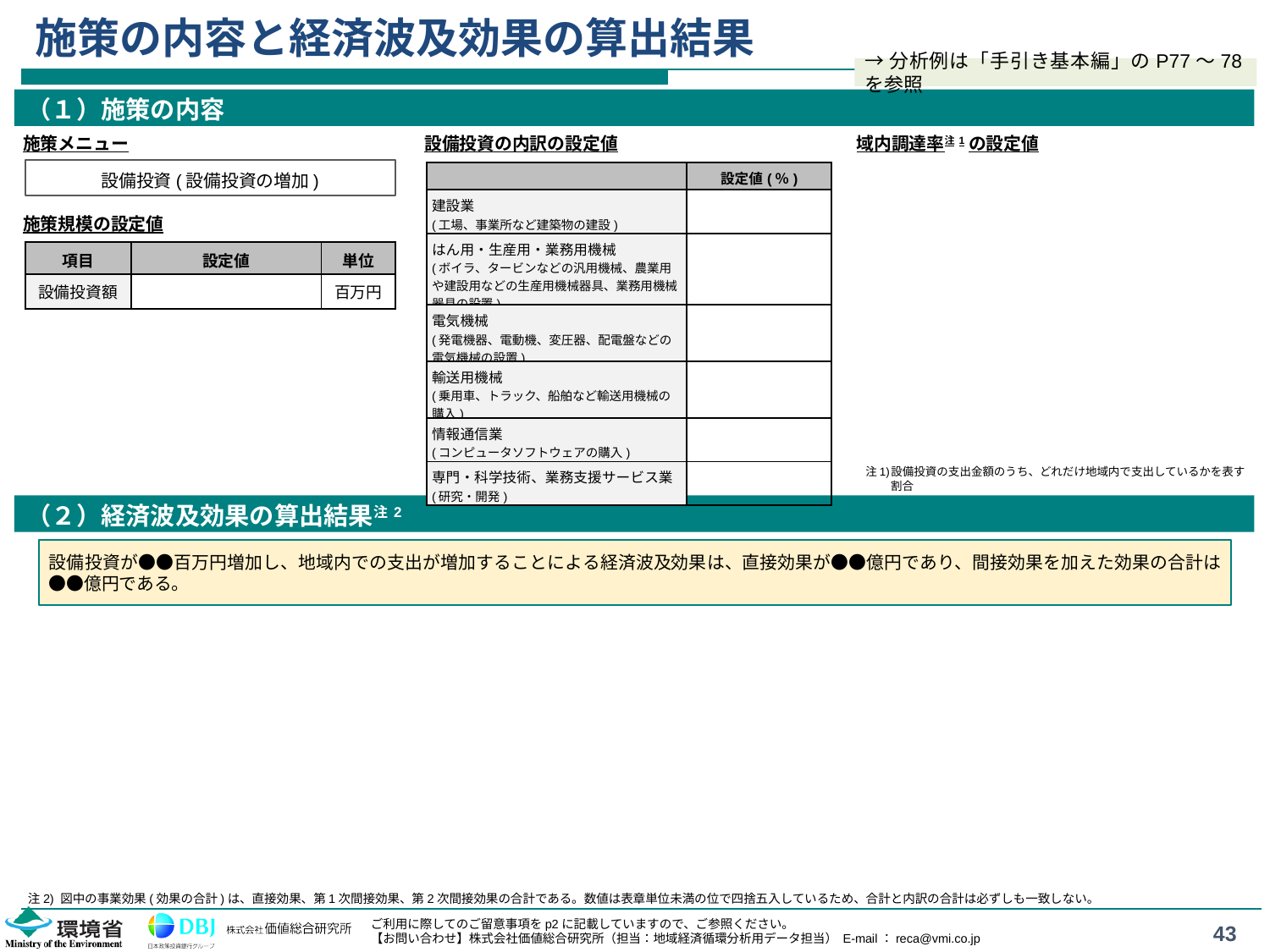

# 施策の内容と経済波及効果の算出結果
→分析例は「手引き基本編」のP77～78を参照
（１）施策の内容
施策メニュー
設備投資の内訳の設定値
域内調達率注1の設定値
設備投資(設備投資の増加)
|  | 設定値(％) |
| --- | --- |
| 建設業 (工場、事業所など建築物の建設) |  |
| はん用・生産用・業務用機械 (ボイラ、タービンなどの汎用機械、農業用や建設用などの生産用機械器具、業務用機械器具の設置) |  |
| 電気機械 (発電機器、電動機、変圧器、配電盤などの電気機械の設置) |  |
| 輸送用機械 (乗用車、トラック、船舶など輸送用機械の購入) |  |
| 情報通信業 (コンピュータソフトウェアの購入) |  |
| 専門・科学技術、業務支援サービス業 (研究・開発) |  |
施策規模の設定値
| 項目 | 設定値 | 単位 |
| --- | --- | --- |
| 設備投資額 |  | 百万円 |
注1)	設備投資の支出金額のうち、どれだけ地域内で支出しているかを表す割合
（２）経済波及効果の算出結果注2
設備投資が●●百万円増加し、地域内での支出が増加することによる経済波及効果は、直接効果が●●億円であり、間接効果を加えた効果の合計は●●億円である。
注2) 図中の事業効果(効果の合計)は、直接効果、第1次間接効果、第2次間接効果の合計である。数値は表章単位未満の位で四捨五入しているため、合計と内訳の合計は必ずしも一致しない。
43